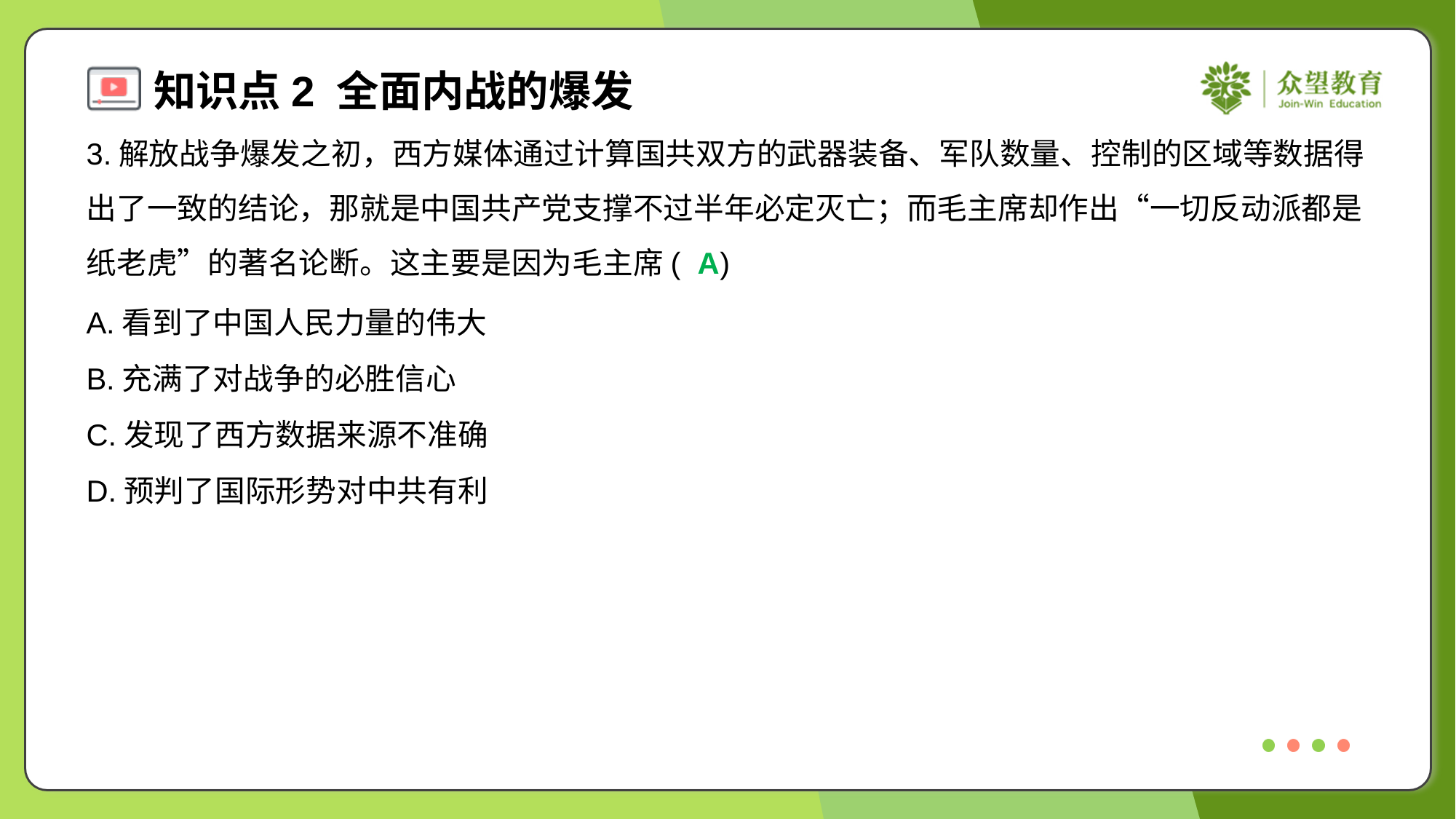

3.解放战争爆发之初，西方媒体通过计算国共双方的武器装备、军队数量、控制的区域等数据得
出了一致的结论，那就是中国共产党支撑不过半年必定灭亡；而毛主席却作出“一切反动派都是
纸老虎”的著名论断。这主要是因为毛主席(     )
A
A.看到了中国人民力量的伟大
B.充满了对战争的必胜信心
C.发现了西方数据来源不准确
D.预判了国际形势对中共有利